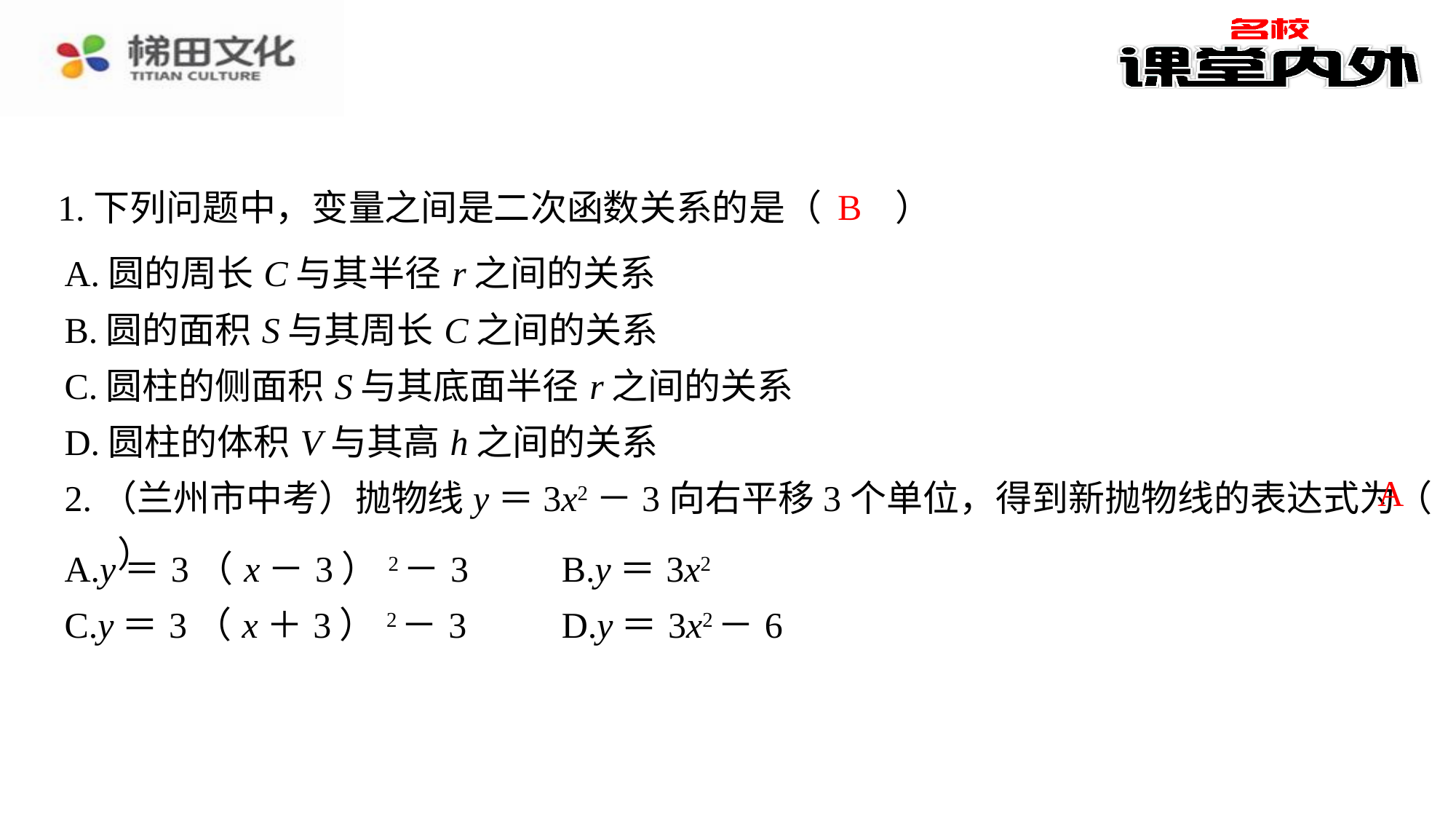

B
1.下列问题中，变量之间是二次函数关系的是（　B　）
| A.圆的周长C与其半径r之间的关系 |
| --- |
| B.圆的面积S与其周长C之间的关系 |
| C.圆柱的侧面积S与其底面半径r之间的关系 |
| D.圆柱的体积V与其高h之间的关系 |
A
2.（兰州市中考）抛物线y＝3x2－3向右平移3个单位，得到新抛物线的表达式为（　A　）
| A.y＝3（x－3）2－3 | B.y＝3x2 |
| --- | --- |
| C.y＝3（x＋3）2－3 | D.y＝3x2－6 |